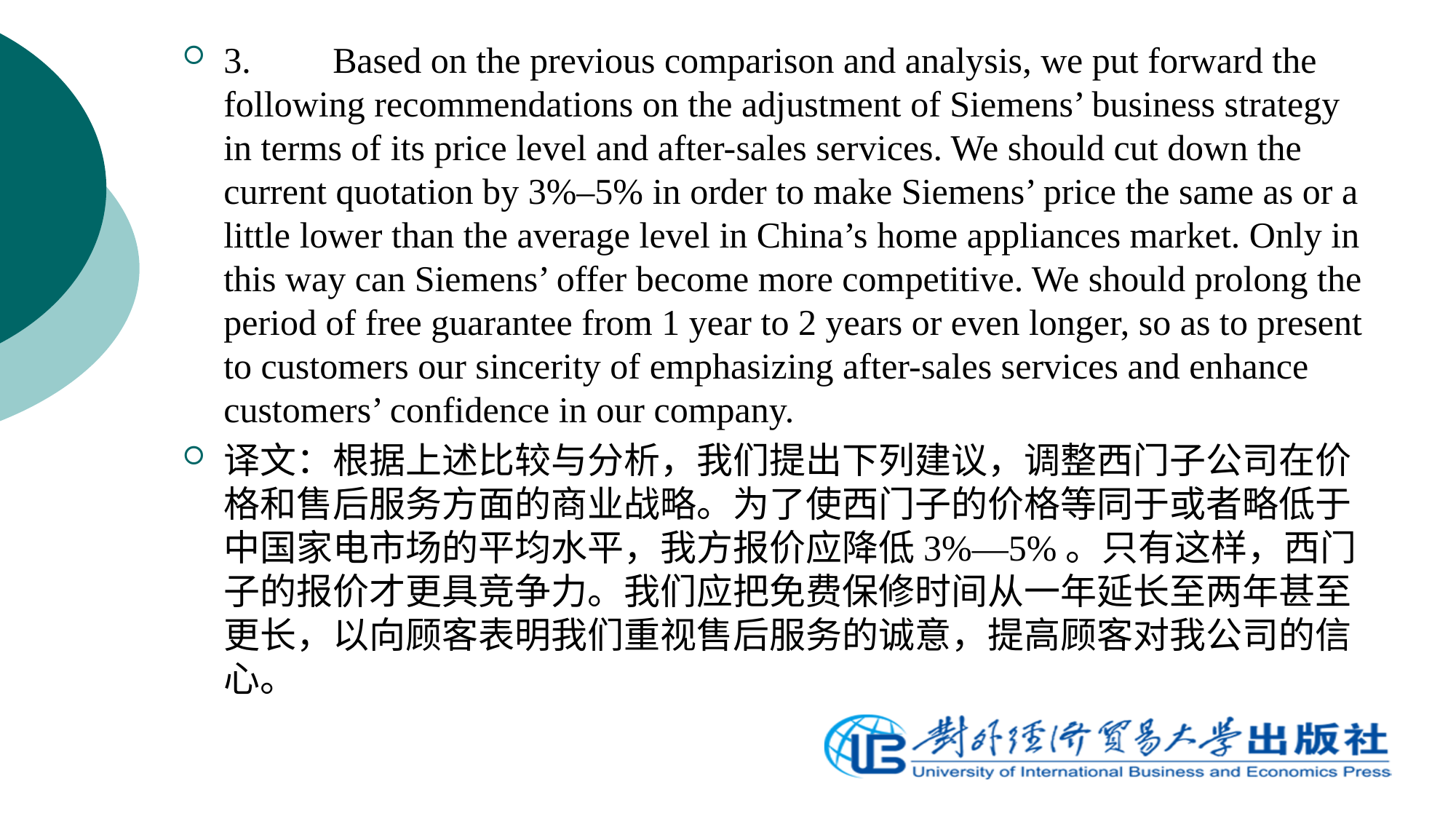

3.	Based on the previous comparison and analysis, we put forward the following recommendations on the adjustment of Siemens’ business strategy in terms of its price level and after-sales services. We should cut down the current quotation by 3%–5% in order to make Siemens’ price the same as or a little lower than the average level in China’s home appliances market. Only in this way can Siemens’ offer become more competitive. We should prolong the period of free guarantee from 1 year to 2 years or even longer, so as to present to customers our sincerity of emphasizing after-sales services and enhance customers’ confidence in our company.
译文：根据上述比较与分析，我们提出下列建议，调整西门子公司在价格和售后服务方面的商业战略。为了使西门子的价格等同于或者略低于中国家电市场的平均水平，我方报价应降低3%—5%。只有这样，西门子的报价才更具竞争力。我们应把免费保修时间从一年延长至两年甚至更长，以向顾客表明我们重视售后服务的诚意，提高顾客对我公司的信心。